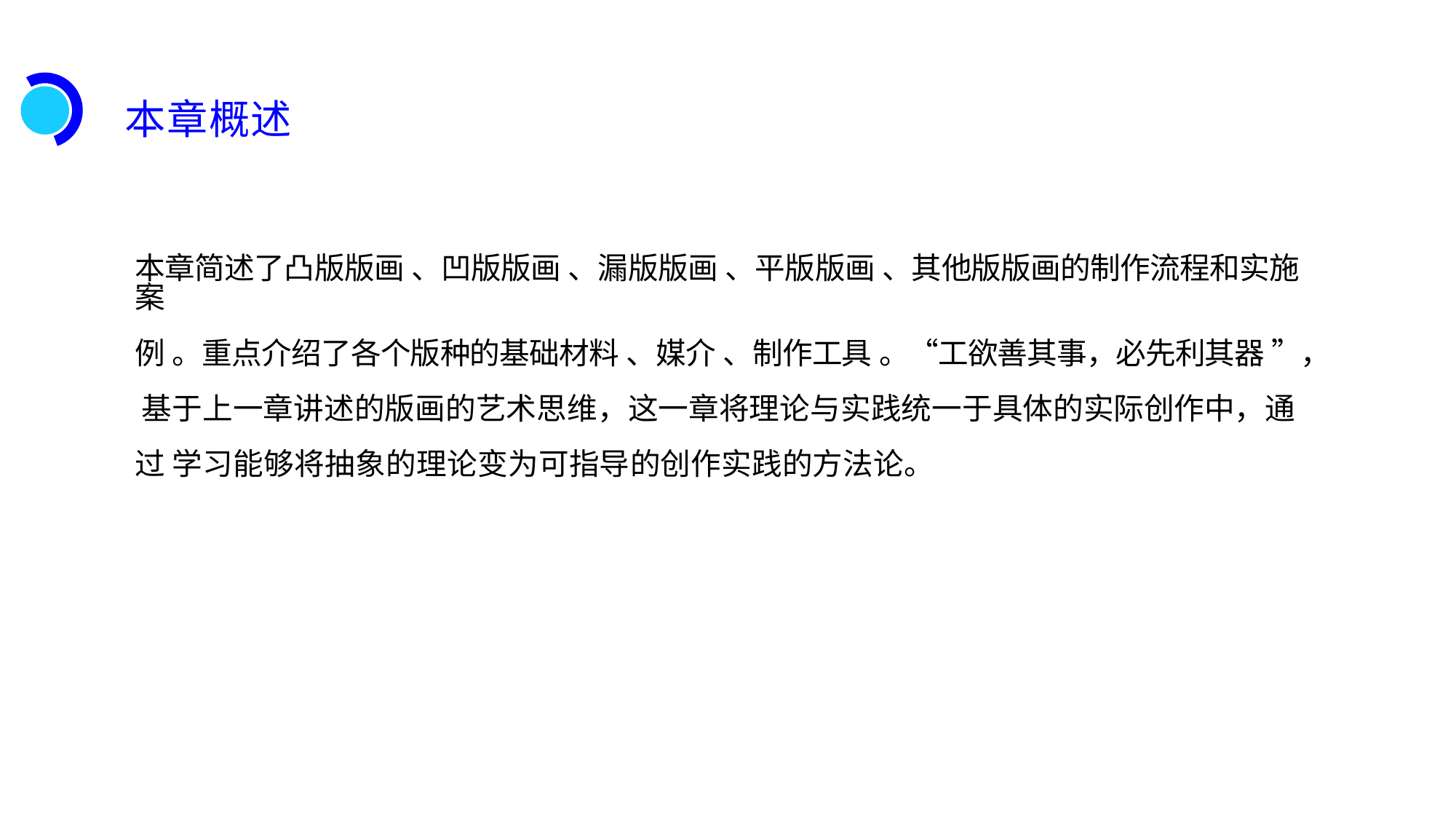

本章概述

本章简述了凸版版画 、凹版版画 、漏版版画 、平版版画 、其他版版画的制作流程和实施案
例 。重点介绍了各个版种的基础材料 、媒介 、制作工具 。“工欲善其事，必先利其器 ”， 基于上一章讲述的版画的艺术思维，这一章将理论与实践统一于具体的实际创作中，通过 学习能够将抽象的理论变为可指导的创作实践的方法论。